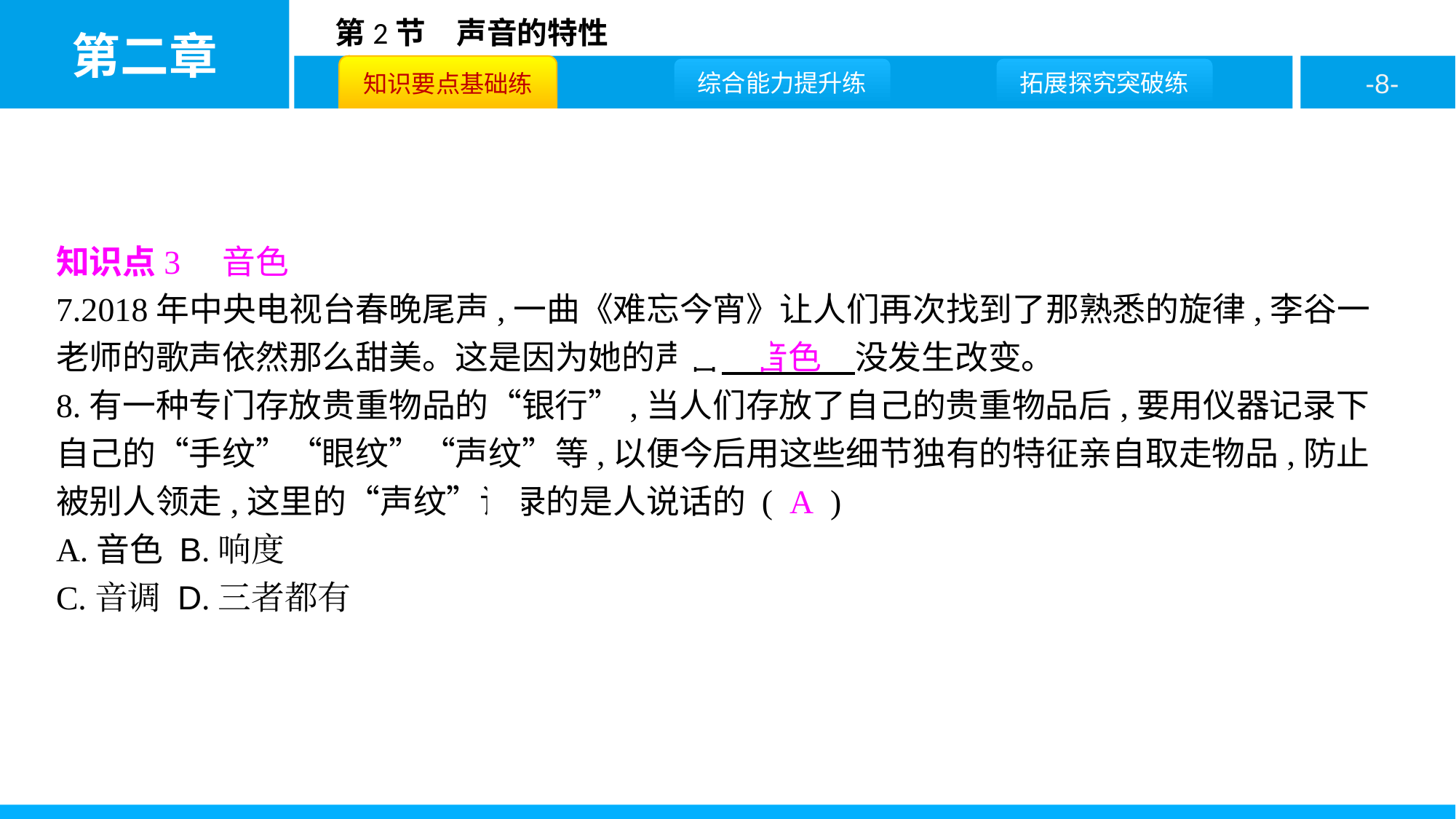

知识点3　音色
7.2018年中央电视台春晚尾声,一曲《难忘今宵》让人们再次找到了那熟悉的旋律,李谷一老师的歌声依然那么甜美。这是因为她的声音　音色　没发生改变。
8.有一种专门存放贵重物品的“银行”,当人们存放了自己的贵重物品后,要用仪器记录下自己的“手纹”“眼纹”“声纹”等,以便今后用这些细节独有的特征亲自取走物品,防止被别人领走,这里的“声纹”记录的是人说话的 (  A  )
A.音色 B.响度
C.音调 D.三者都有